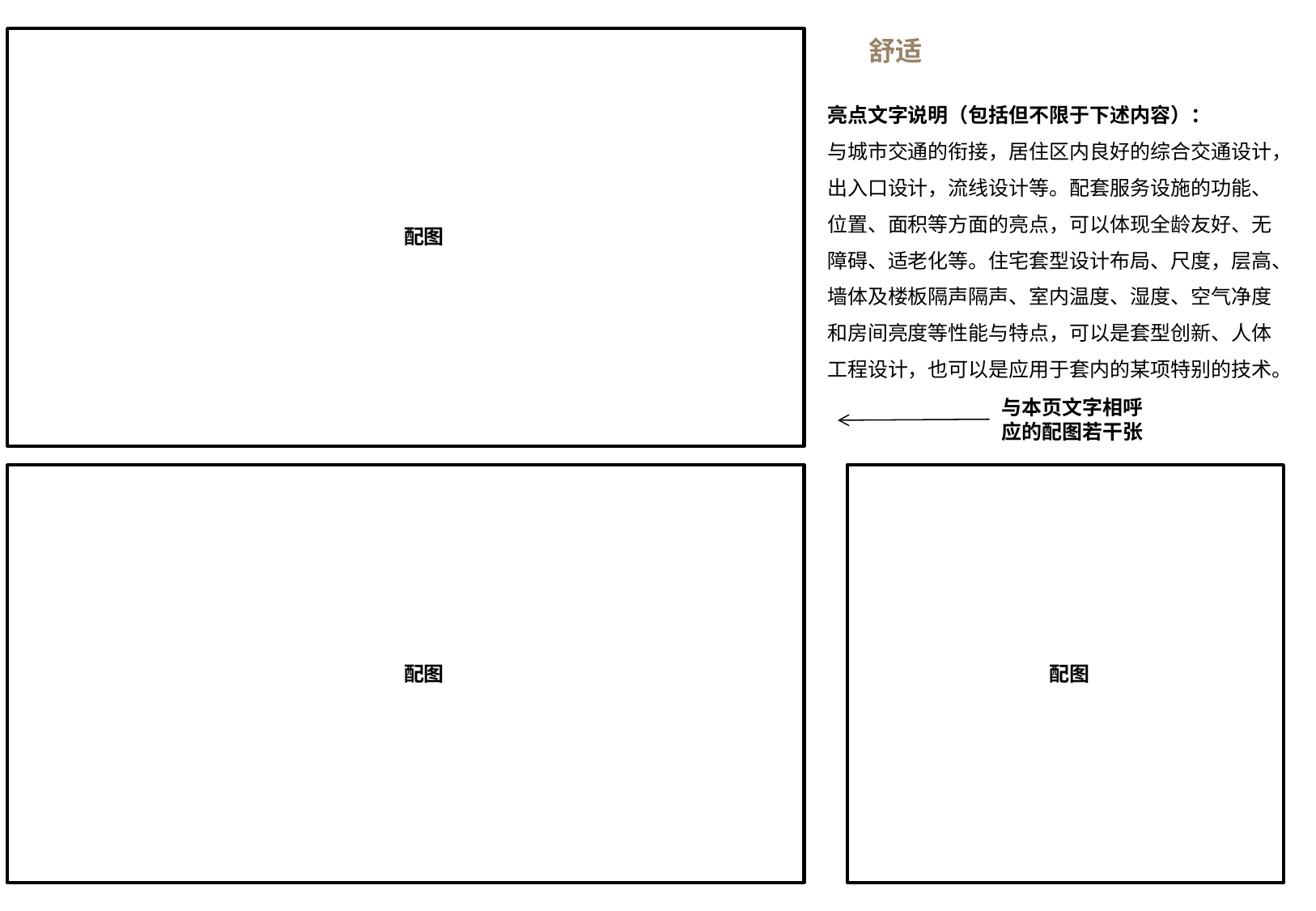

舒适

亮点文字说明（包括但不限于下述内容）：
与城市交通的衔接，居住区内良好的综合交通设计，出入口设计，流线设计等。配套服务设施的功能、位置、面积等方面的亮点，可以体现全龄友好、无障碍、适老化等。住宅套型设计布局、尺度，层高、墙体及楼板隔声隔声、室内温度、湿度、空气净度和房间亮度等性能与特点，可以是套型创新、人体工程设计，也可以是应用于套内的某项特别的技术。

配图
与本页文字相呼应的配图若干张

配图
配图